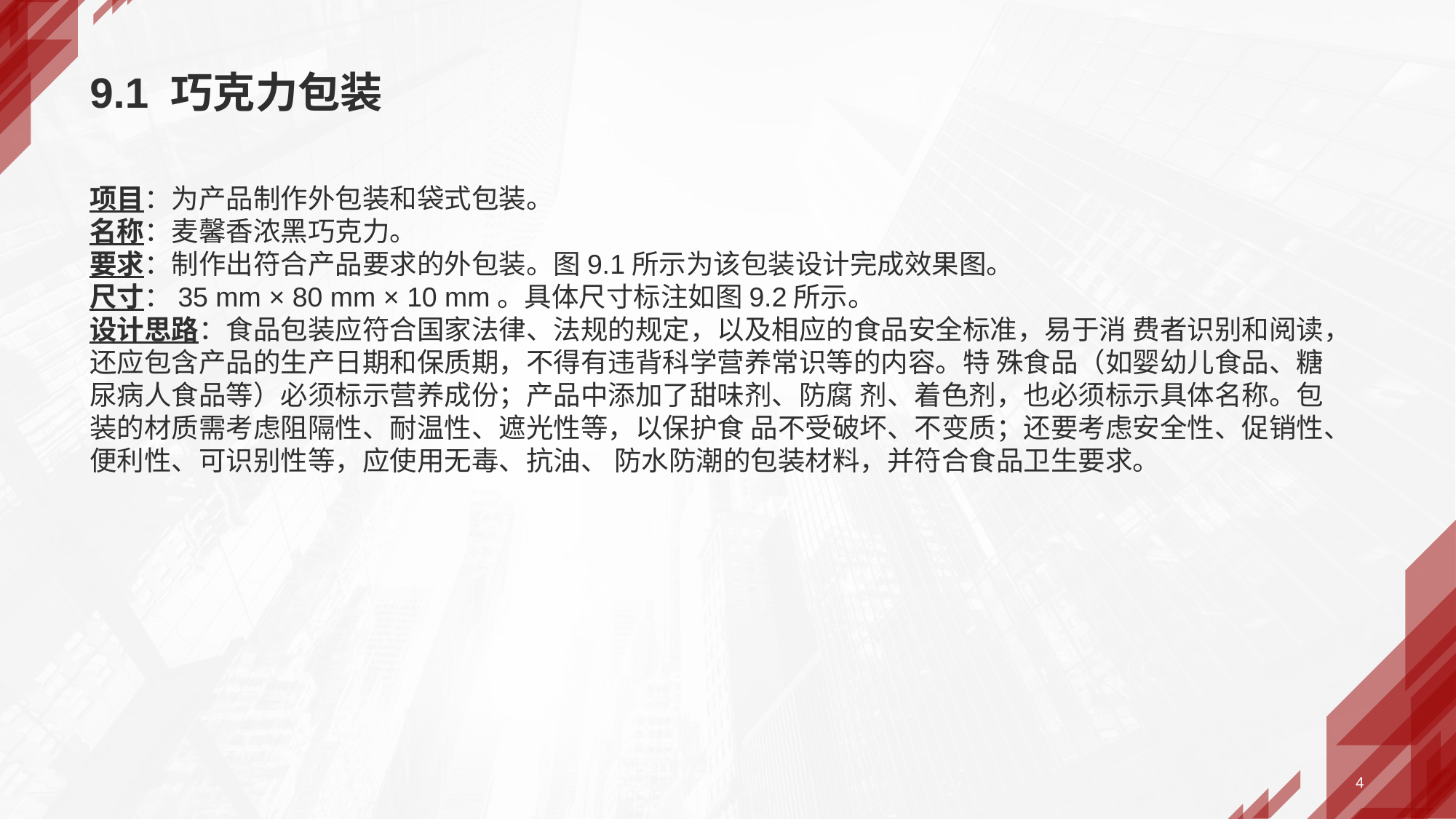

# 9.1 巧克力包装
项目：为产品制作外包装和袋式包装。
名称：麦馨香浓黑巧克力。
要求：制作出符合产品要求的外包装。图9.1所示为该包装设计完成效果图。
尺寸：35 mm × 80 mm × 10 mm。具体尺寸标注如图9.2所示。
设计思路：食品包装应符合国家法律、法规的规定，以及相应的食品安全标准，易于消 费者识别和阅读，还应包含产品的生产日期和保质期，不得有违背科学营养常识等的内容。特 殊食品（如婴幼儿食品、糖尿病人食品等）必须标示营养成份；产品中添加了甜味剂、防腐 剂、着色剂，也必须标示具体名称。包装的材质需考虑阻隔性、耐温性、遮光性等，以保护食 品不受破坏、不变质；还要考虑安全性、促销性、便利性、可识别性等，应使用无毒、抗油、 防水防潮的包装材料，并符合食品卫生要求。
4